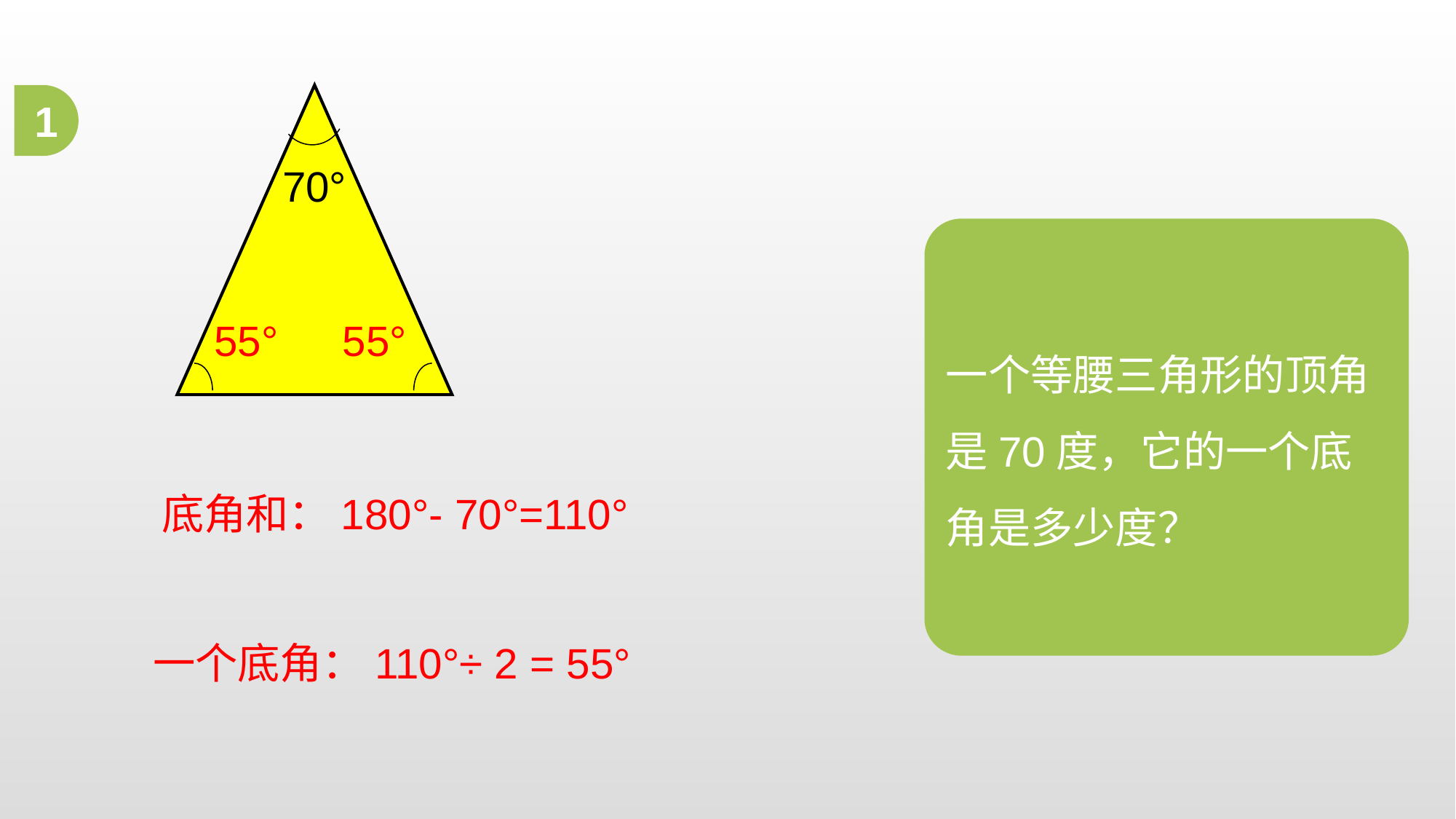

1

70°
一个等腰三角形的顶角是70度，它的一个底角是多少度？
55°

55°

底角和：180°- 70°=110°
一个底角：110°÷ 2 = 55°